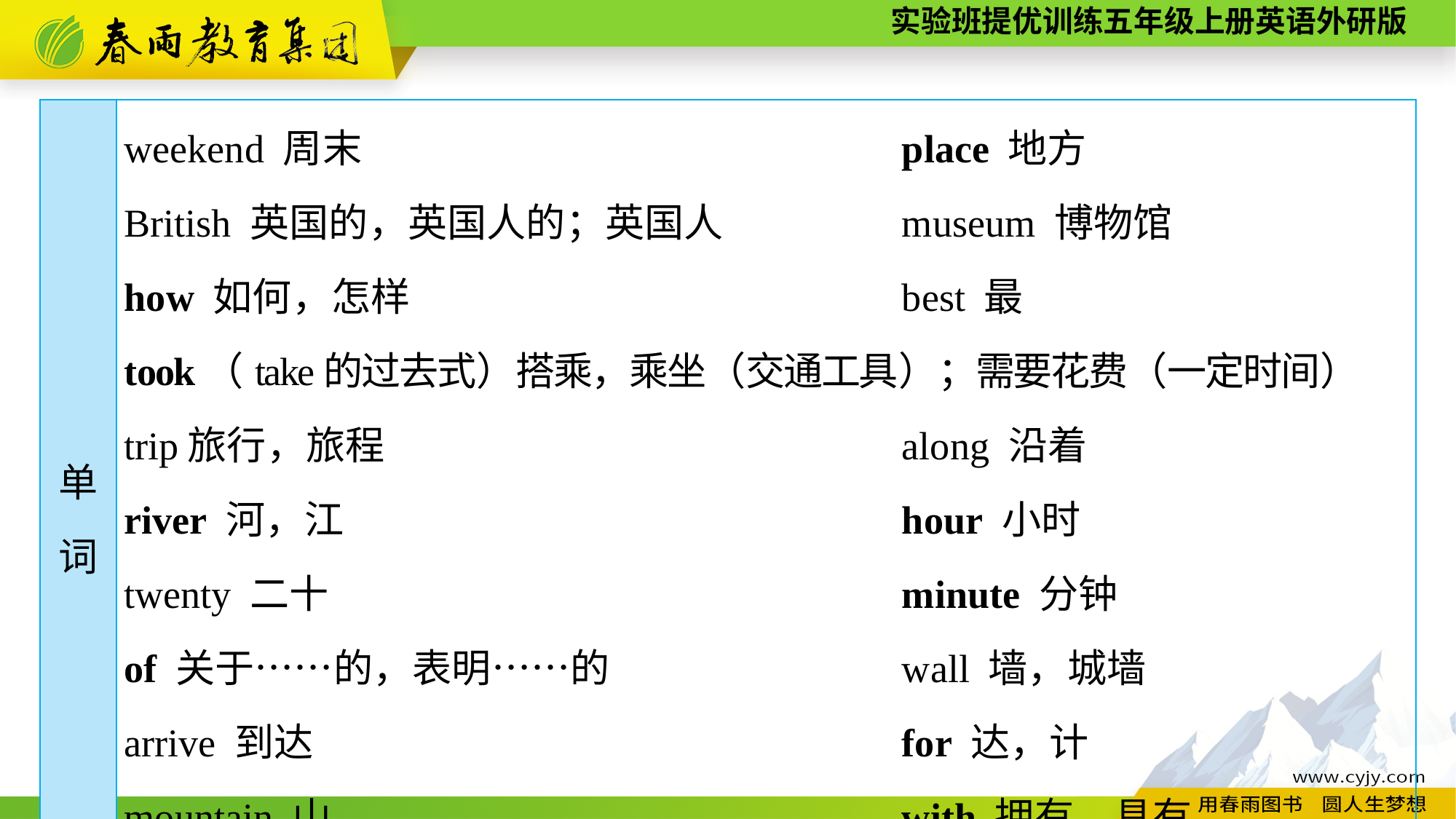

| 单 词 | weekend 周末 place 地方 British 英国的，英国人的；英国人 museum 博物馆 how 如何，怎样 best 最 took（take的过去式）搭乘，乘坐（交通工具）；需要花费（一定时间） trip旅行，旅程 along 沿着 river 河，江 hour 小时 twenty 二十 minute 分钟 of 关于……的，表明……的 wall 墙，城墙 arrive 到达　　 for 达，计 mountain 山 with 拥有，具有 plant 植物 |
| --- | --- |